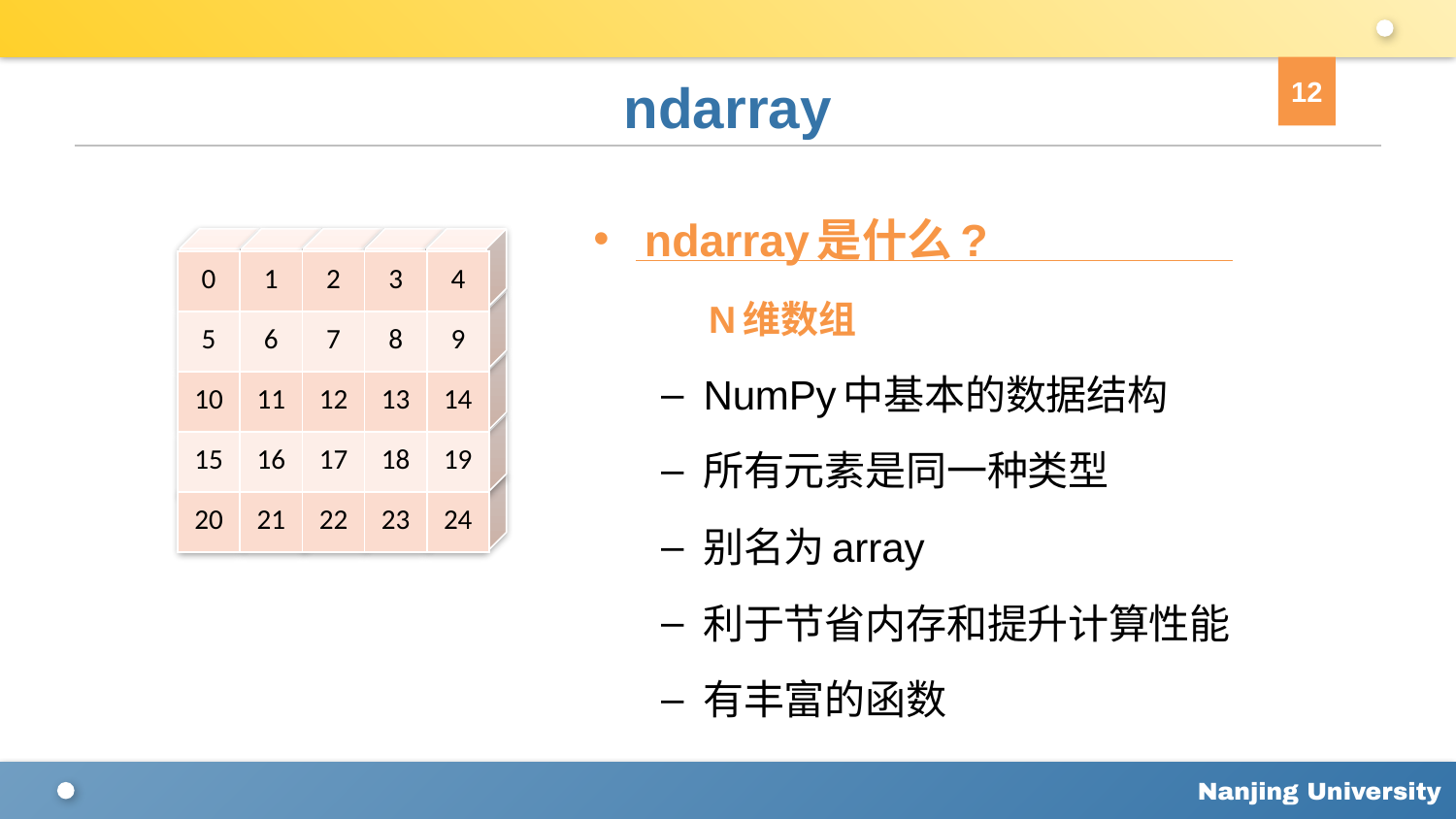

12
# ndarray
ndarray是什么?
                   N维数组
NumPy中基本的数据结构
所有元素是同一种类型
别名为array
利于节省内存和提升计算性能
有丰富的函数
0
0
0
0
0
0
0
0
0
0
0
0
0
0
0
0
0
0
0
0
0
0
0
0
0
| 0 | 1 | 2 | 3 | 4 |
| --- | --- | --- | --- | --- |
| 5 | 6 | 7 | 8 | 9 |
| 10 | 11 | 12 | 13 | 14 |
| 15 | 16 | 17 | 18 | 19 |
| 20 | 21 | 22 | 23 | 24 |